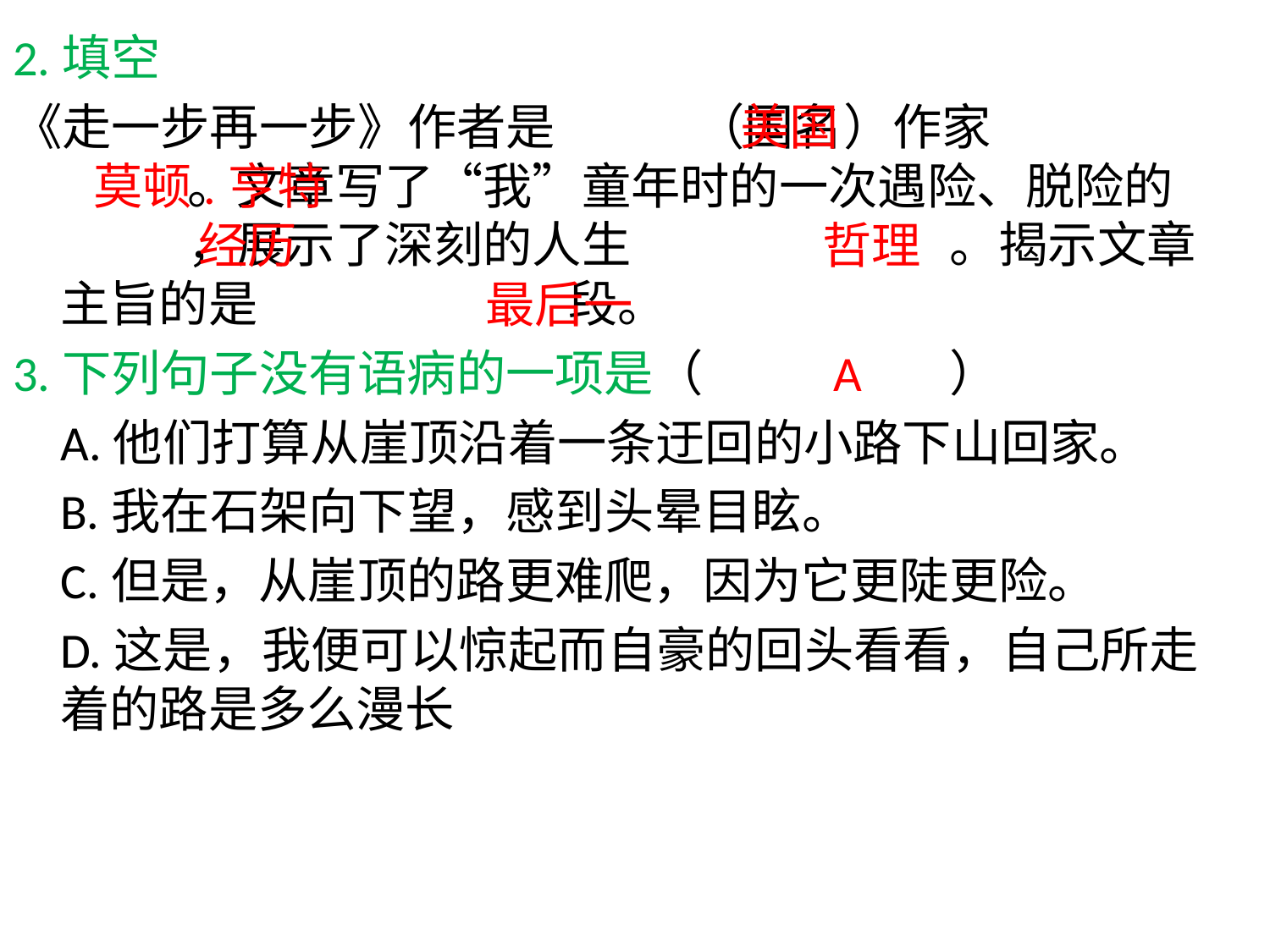

2.填空
《走一步再一步》作者是		（国名）作家			。文章写了“我”童年时的一次遇险、脱险的		，展示了深刻的人生			。揭示文章主旨的是			段。
3.下列句子没有语病的一项是（		）
	A.他们打算从崖顶沿着一条迂回的小路下山回家。
	B.我在石架向下望，感到头晕目眩。
	C.但是，从崖顶的路更难爬，因为它更陡更险。
	D.这是，我便可以惊起而自豪的回头看看，自己所走着的路是多么漫长
						   美国                                          莫顿.亨特 								 经历  				哲理   					    最后一
							 A